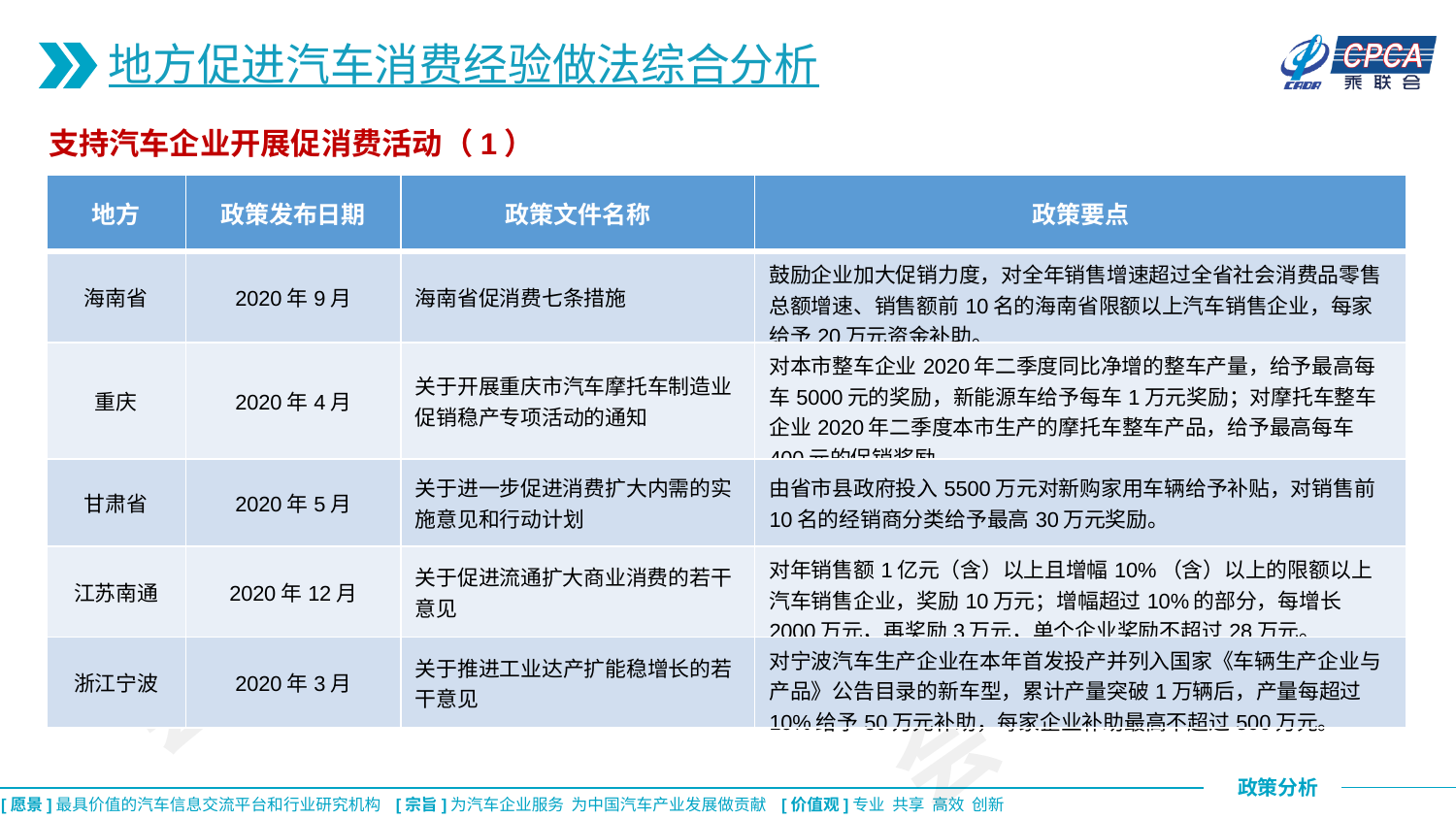

地方促进汽车消费经验做法综合分析
支持汽车企业开展促消费活动（1）
| 地方 | 政策发布日期 | 政策文件名称 | 政策要点 |
| --- | --- | --- | --- |
| 海南省 | 2020年9月 | 海南省促消费七条措施 | 鼓励企业加大促销力度，对全年销售增速超过全省社会消费品零售总额增速、销售额前10名的海南省限额以上汽车销售企业，每家给予20万元资金补助。 |
| 重庆 | 2020年4月 | 关于开展重庆市汽车摩托车制造业促销稳产专项活动的通知 | 对本市整车企业2020年二季度同比净增的整车产量，给予最高每车5000元的奖励，新能源车给予每车1万元奖励；对摩托车整车企业2020年二季度本市生产的摩托车整车产品，给予最高每车400元的促销奖励。 |
| 甘肃省 | 2020年5月 | 关于进一步促进消费扩大内需的实施意见和行动计划 | 由省市县政府投入5500万元对新购家用车辆给予补贴，对销售前10名的经销商分类给予最高30万元奖励。 |
| 江苏南通 | 2020年12月 | 关于促进流通扩大商业消费的若干意见 | 对年销售额1亿元（含）以上且增幅10%（含）以上的限额以上汽车销售企业，奖励10万元；增幅超过10%的部分，每增长2000万元，再奖励3万元，单个企业奖励不超过28万元。 |
| 浙江宁波 | 2020年3月 | 关于推进工业达产扩能稳增长的若干意见 | 对宁波汽车生产企业在本年首发投产并列入国家《车辆生产企业与产品》公告目录的新车型，累计产量突破1万辆后，产量每超过10%给予50万元补助，每家企业补助最高不超过500万元。 |
CPCA乘联会
CPCA乘联会